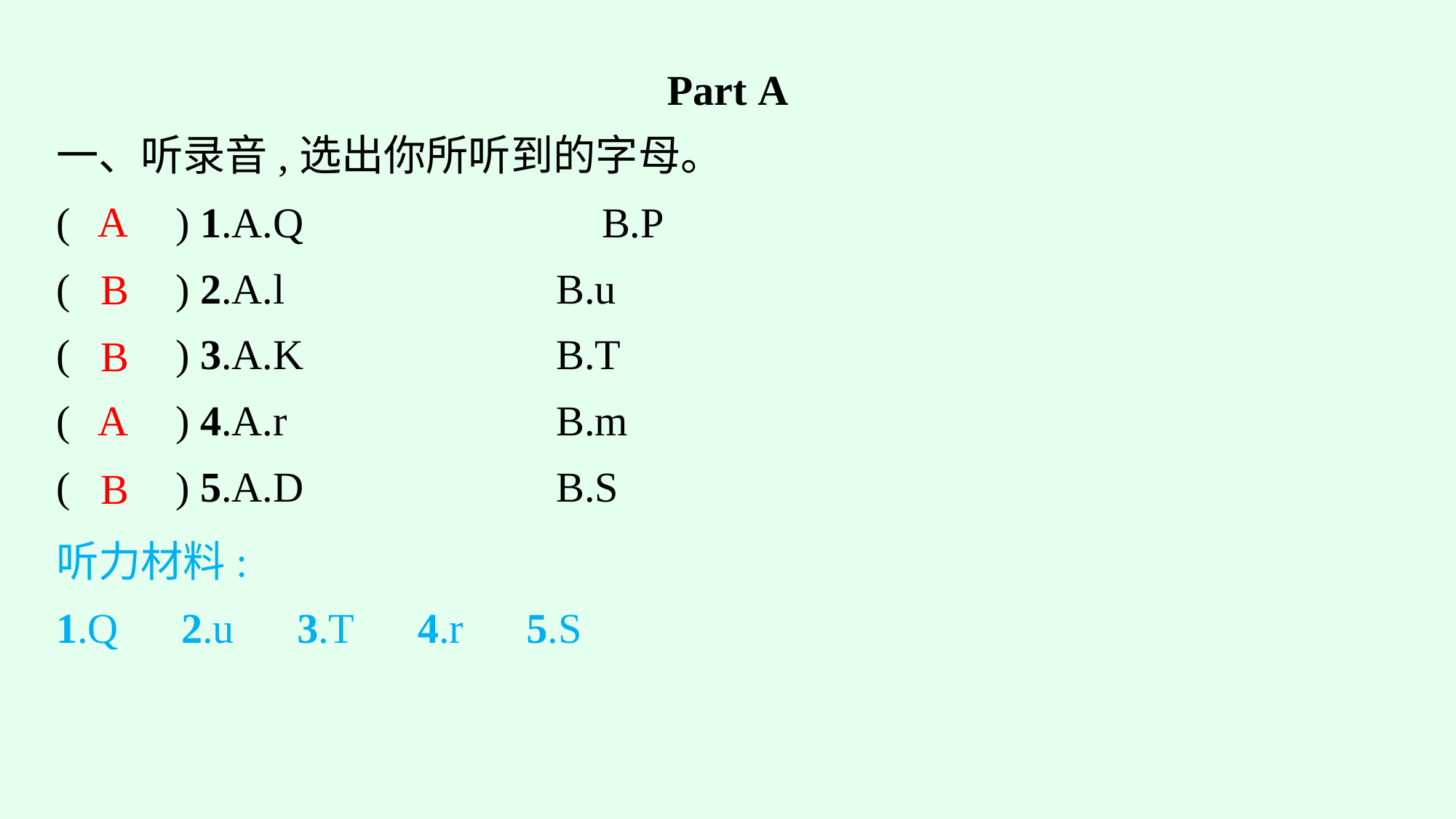

Part A
一、听录音,选出你所听到的字母。
(　　) 1.A.Q　　　　　　	B.P
(　　) 2.A.l			B.u
(　　) 3.A.K			B.T
(　　) 4.A.r			B.m
(　　) 5.A.D			B.S
A
B
B
A
B
听力材料:
1.Q　2.u　3.T　4.r　5.S